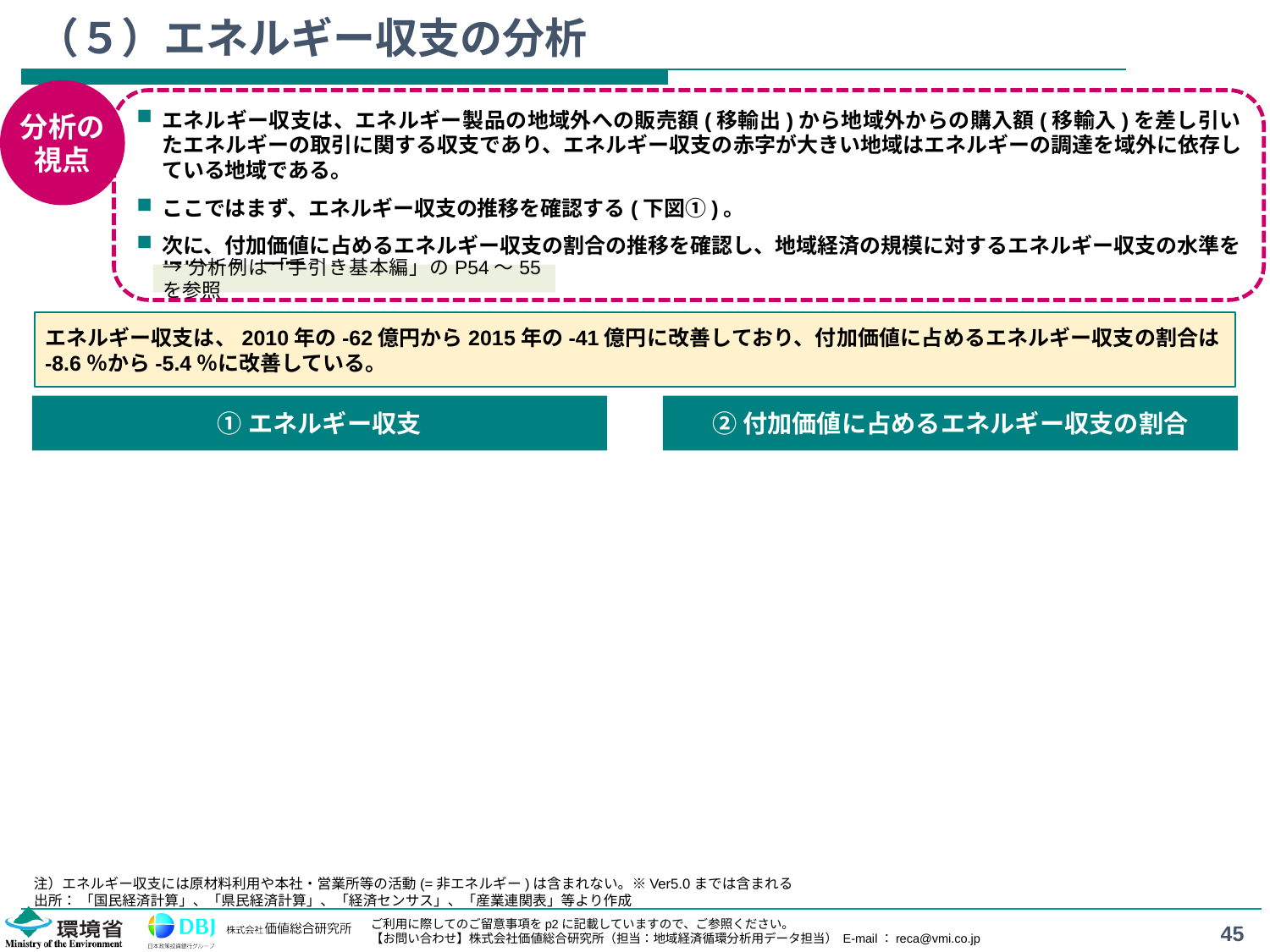

# （５）エネルギー収支の分析
分析の
視点
エネルギー収支は、エネルギー製品の地域外への販売額(移輸出)から地域外からの購入額(移輸入)を差し引いたエネルギーの取引に関する収支であり、エネルギー収支の赤字が大きい地域はエネルギーの調達を域外に依存している地域である。
ここではまず、エネルギー収支の推移を確認する(下図①)。
次に、付加価値に占めるエネルギー収支の割合の推移を確認し、地域経済の規模に対するエネルギー収支の水準を把握する(下図②)。
→分析例は「手引き基本編」のP54～55を参照
エネルギー収支は、2010年の-62億円から2015年の-41億円に改善しており、付加価値に占めるエネルギー収支の割合は-8.6％から-5.4％に改善している。
①エネルギー収支
②付加価値に占めるエネルギー収支の割合
注）エネルギー収支には原材料利用や本社・営業所等の活動(=非エネルギー)は含まれない。※Ver5.0までは含まれる
出所： 「国民経済計算」、「県民経済計算」、「経済センサス」、「産業連関表」等より作成
45